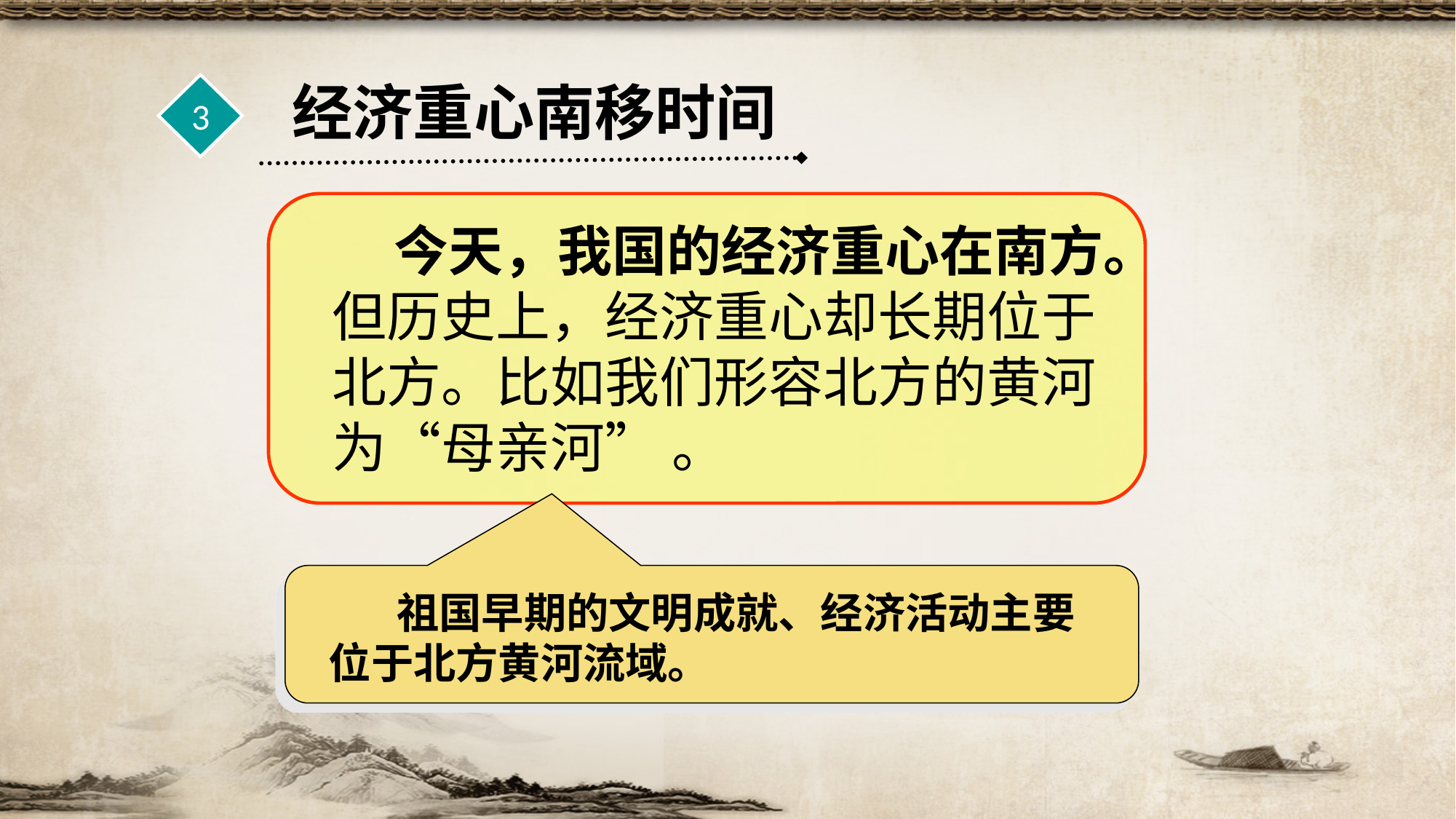

经济重心南移时间

3

    今天，我国的经济重心在南方。但历史上，经济重心却长期位于北方。比如我们形容北方的黄河为“母亲河” 。

      祖国早期的文明成就、经济活动主要位于北方黄河流域。